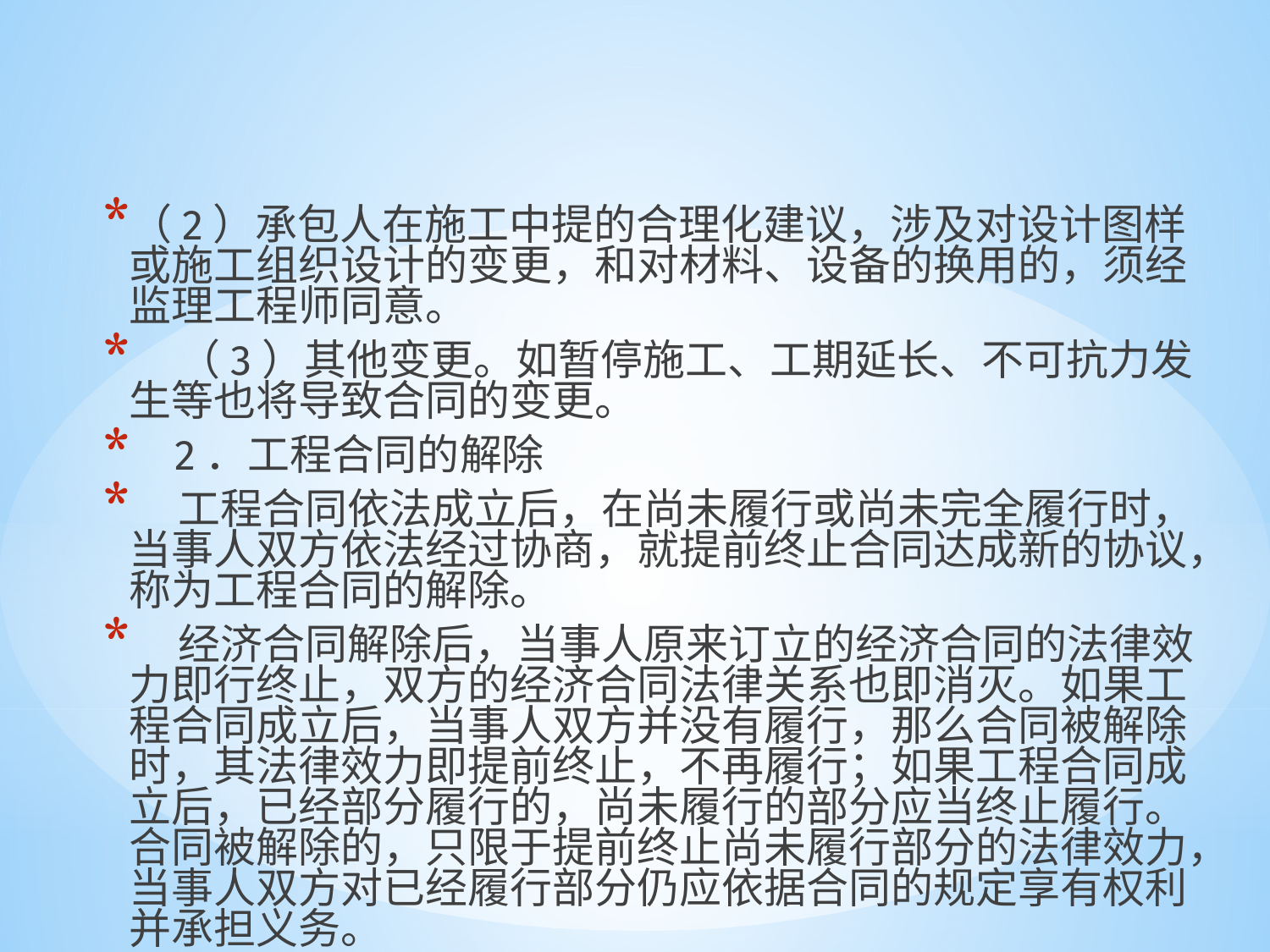

（2）承包人在施工中提的合理化建议，涉及对设计图样或施工组织设计的变更，和对材料、设备的换用的，须经监理工程师同意。
    （3）其他变更。如暂停施工、工期延长、不可抗力发生等也将导致合同的变更。
    2．工程合同的解除
    工程合同依法成立后，在尚未履行或尚未完全履行时，当事人双方依法经过协商，就提前终止合同达成新的协议，称为工程合同的解除。
    经济合同解除后，当事人原来订立的经济合同的法律效力即行终止，双方的经济合同法律关系也即消灭。如果工程合同成立后，当事人双方并没有履行，那么合同被解除时，其法律效力即提前终止，不再履行；如果工程合同成立后，已经部分履行的，尚未履行的部分应当终止履行。合同被解除的，只限于提前终止尚未履行部分的法律效力，当事人双方对已经履行部分仍应依据合同的规定享有权利并承担义务。
#